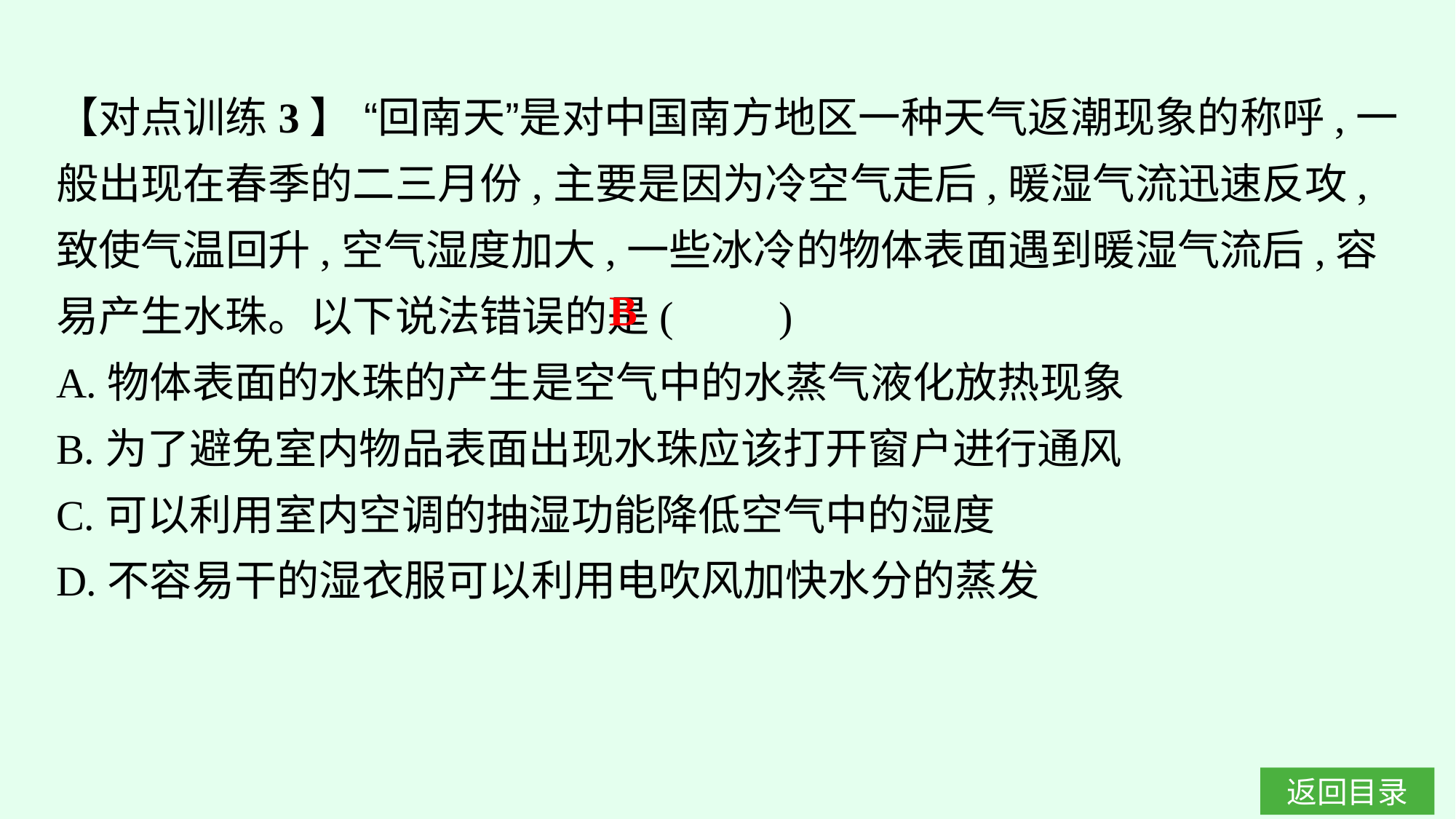

【对点训练3】 “回南天”是对中国南方地区一种天气返潮现象的称呼,一般出现在春季的二三月份,主要是因为冷空气走后,暖湿气流迅速反攻,致使气温回升,空气湿度加大,一些冰冷的物体表面遇到暖湿气流后,容易产生水珠。以下说法错误的是(　　)
A.物体表面的水珠的产生是空气中的水蒸气液化放热现象
B.为了避免室内物品表面出现水珠应该打开窗户进行通风
C.可以利用室内空调的抽湿功能降低空气中的湿度
D.不容易干的湿衣服可以利用电吹风加快水分的蒸发
B